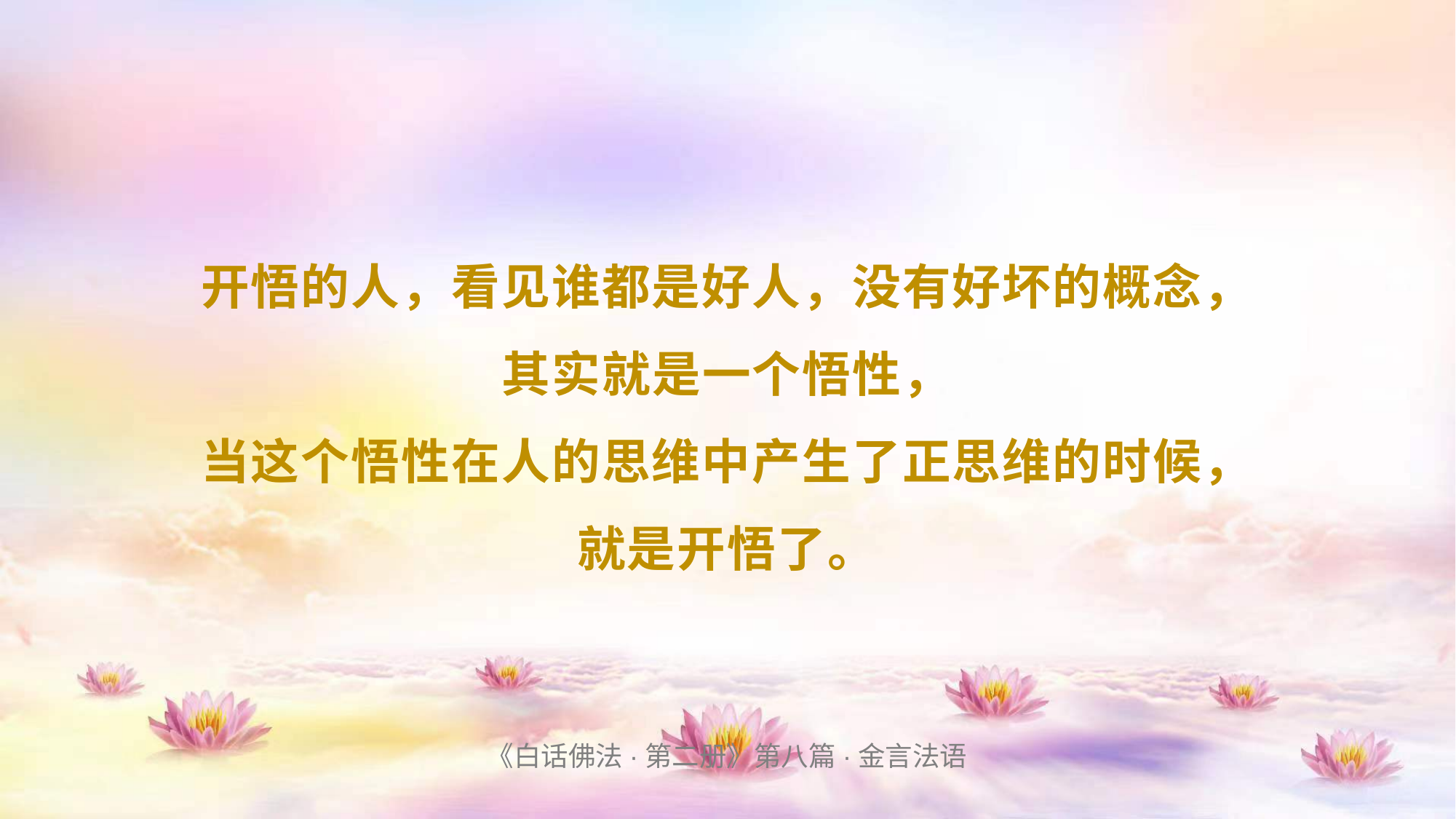

# 开悟的人，看见谁都是好人，没有好坏的概念， 其实就是一个悟性， 当这个悟性在人的思维中产生了正思维的时候， 就是开悟了。
《白话佛法·第二册》第八篇·金言法语